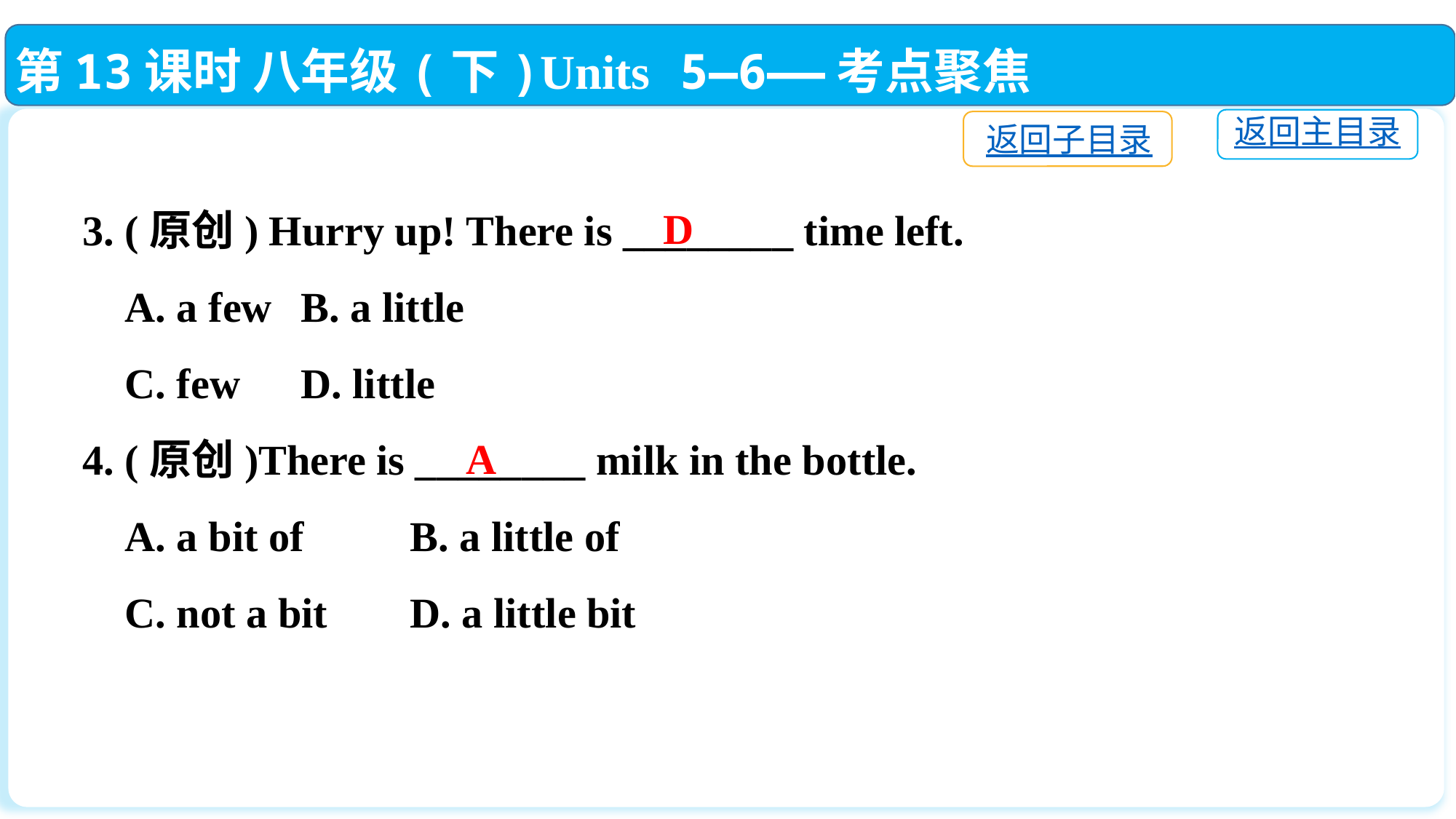

第13课时 八年级(下)Units 5—6——考点聚焦

返回主目录

返回子目录
3. (原创) Hurry up! There is ________ time left.
    A. a few	B. a little
    C. few	D. little
4. (原创)There is ________ milk in the bottle.
    A. a bit of	B. a little of
    C. not a bit	D. a little bit
D
A